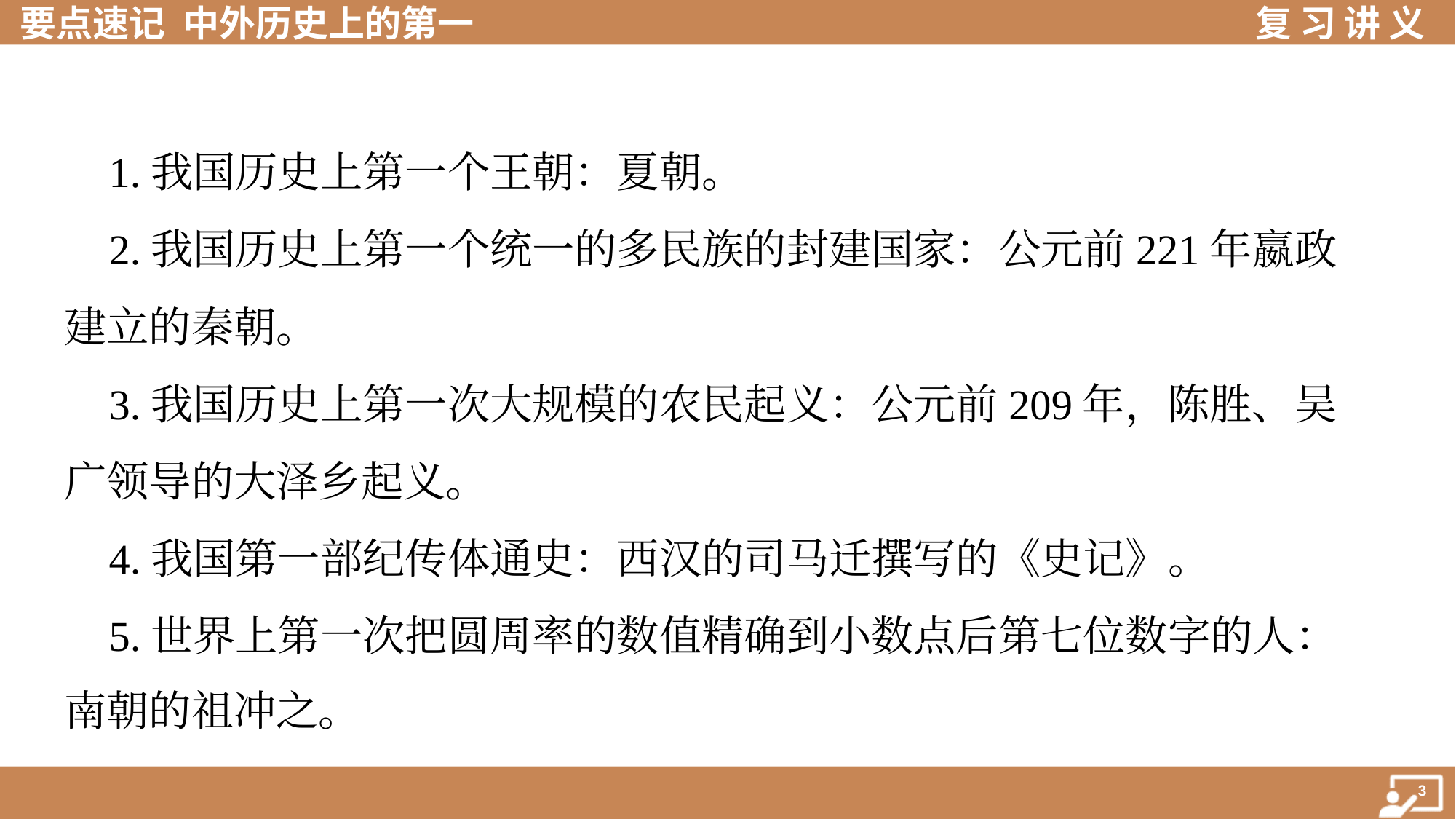

1.我国历史上第一个王朝：夏朝。
    2.我国历史上第一个统一的多民族的封建国家：公元前221年嬴政
建立的秦朝。
    3.我国历史上第一次大规模的农民起义：公元前209年，陈胜、吴
广领导的大泽乡起义。
    4.我国第一部纪传体通史：西汉的司马迁撰写的《史记》。
    5.世界上第一次把圆周率的数值精确到小数点后第七位数字的人：
南朝的祖冲之。